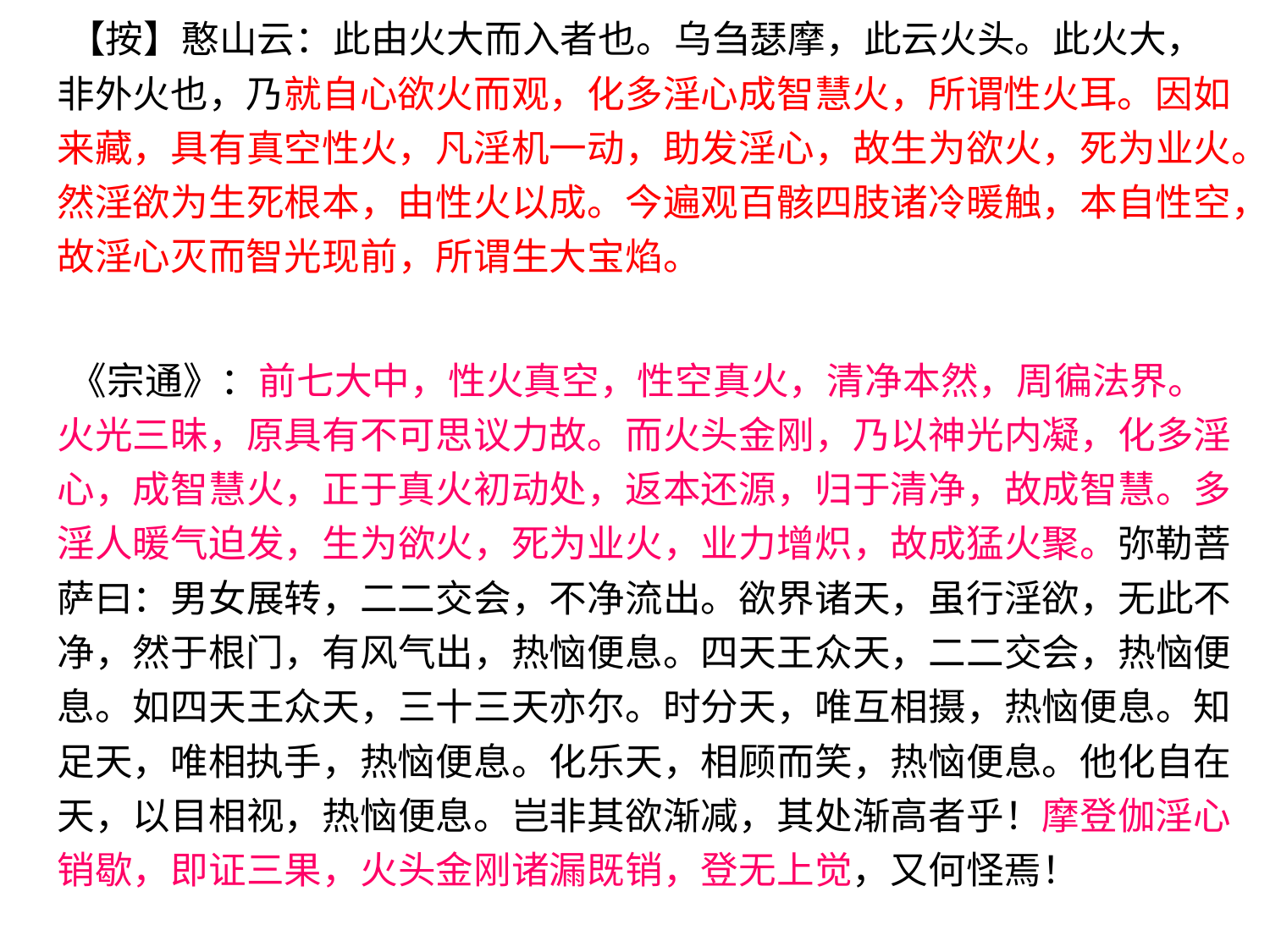

【按】憨山云：此由火大而入者也。乌刍瑟摩，此云火头。此火大，非外火也，乃就自心欲火而观，化多淫心成智慧火，所谓性火耳。因如来藏，具有真空性火，凡淫机一动，助发淫心，故生为欲火，死为业火。然淫欲为生死根本，由性火以成。今遍观百骸四肢诸冷暖触，本自性空，故淫心灭而智光现前，所谓生大宝焰。

      《宗通》：前七大中，性火真空，性空真火，清净本然，周徧法界。火光三昧，原具有不可思议力故。而火头金刚，乃以神光内凝，化多淫心，成智慧火，正于真火初动处，返本还源，归于清净，故成智慧。多淫人暖气迫发，生为欲火，死为业火，业力增炽，故成猛火聚。弥勒菩萨曰：男女展转，二二交会，不净流出。欲界诸天，虽行淫欲，无此不净，然于根门，有风气出，热恼便息。四天王众天，二二交会，热恼便息。如四天王众天，三十三天亦尔。时分天，唯互相摄，热恼便息。知足天，唯相执手，热恼便息。化乐天，相顾而笑，热恼便息。他化自在天，以目相视，热恼便息。岂非其欲渐减，其处渐高者乎！摩登伽淫心销歇，即证三果，火头金刚诸漏既销，登无上觉，又何怪焉！